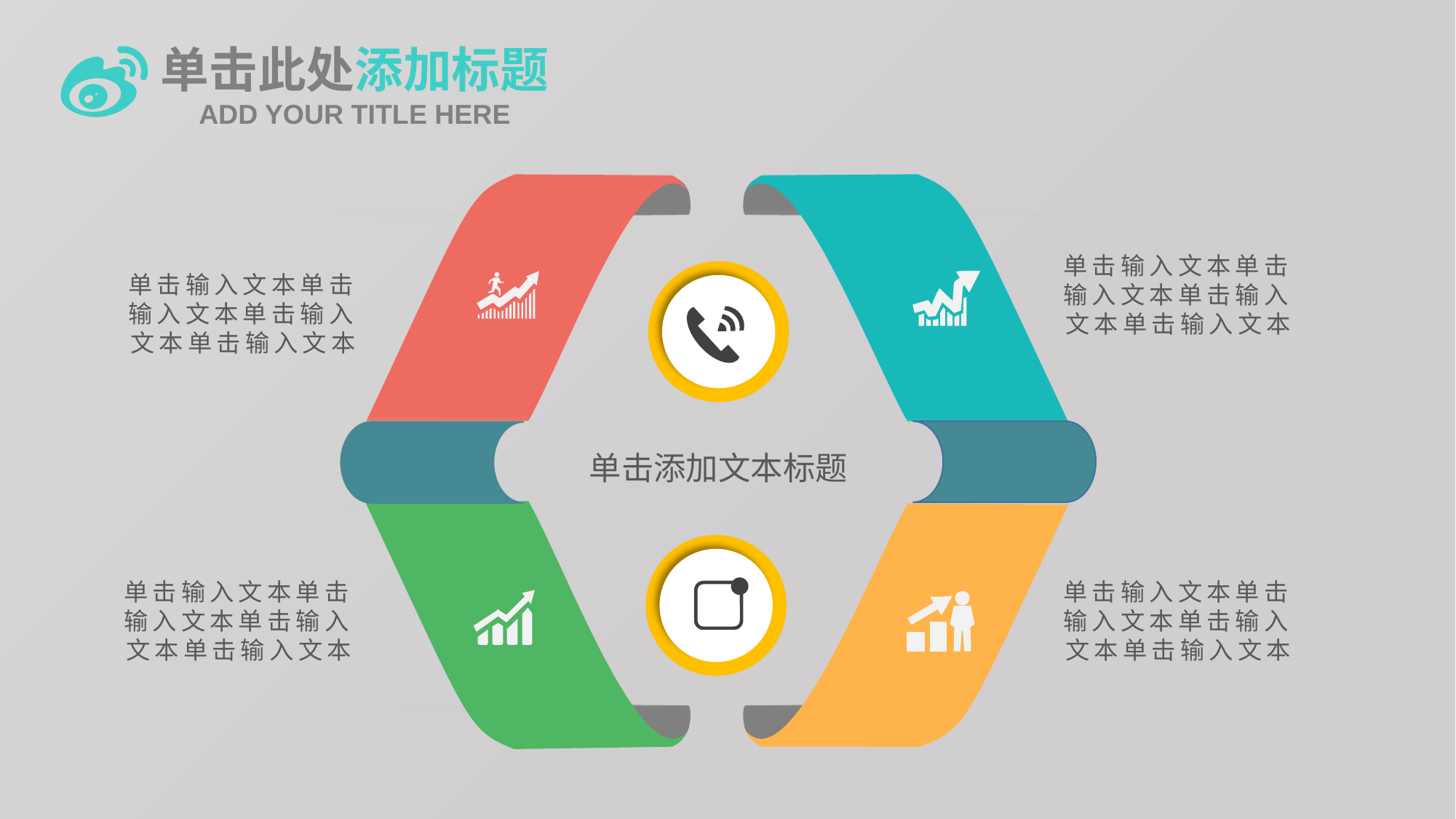

单击此处添加标题
ADD YOUR TITLE HERE

单击输入文本单击输入文本单击输入文本单击输入文本
单击输入文本单击输入文本单击输入文本单击输入文本

单击添加文本标题
单击输入文本单击输入文本单击输入文本单击输入文本
单击输入文本单击输入文本单击输入文本单击输入文本